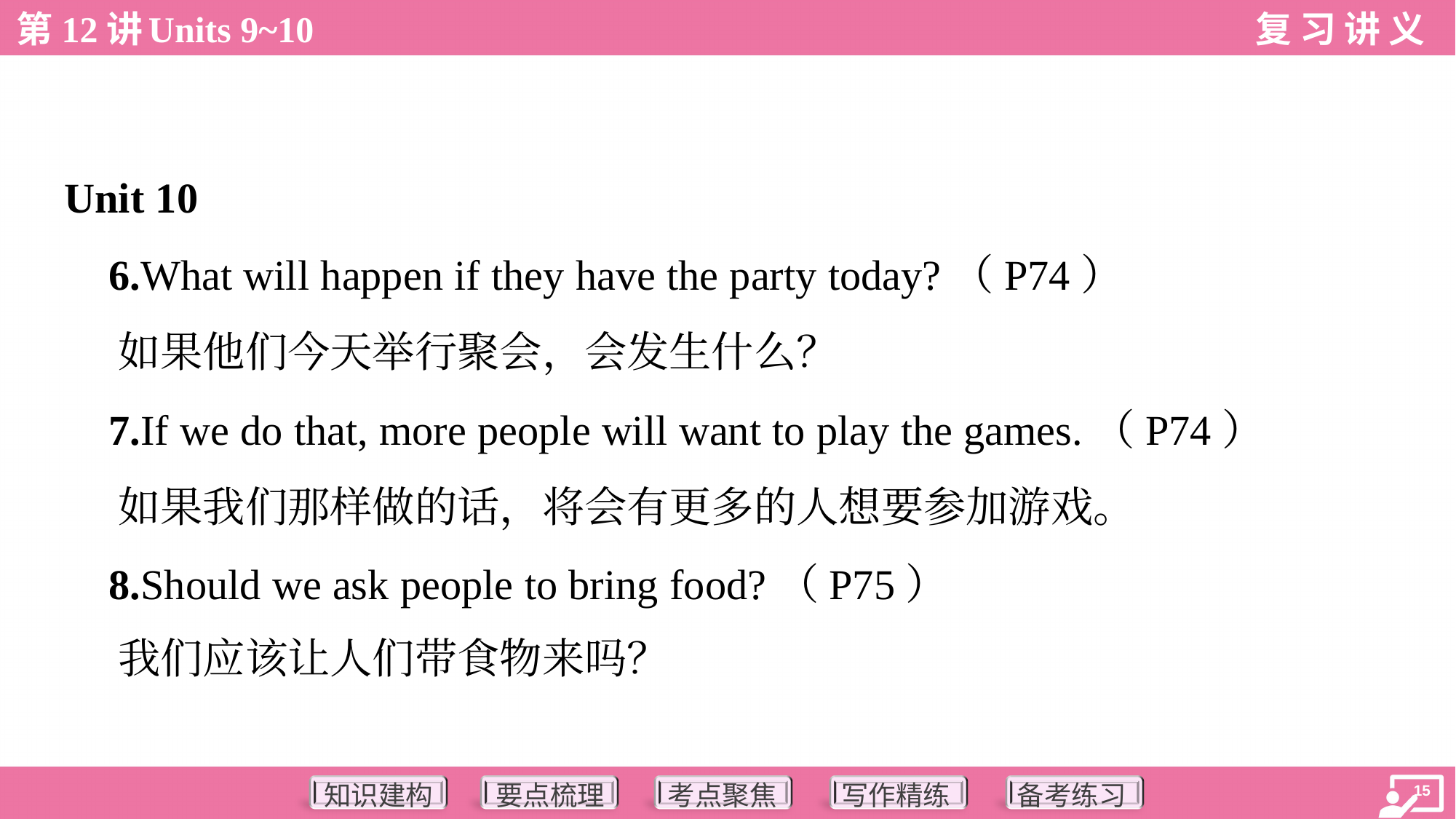

Unit 10
    6.What will happen if they have the party today?（P74）
    如果他们今天举行聚会，会发生什么？
    7.If we do that, more people will want to play the games.（P74）
    如果我们那样做的话，将会有更多的人想要参加游戏。
    8.Should we ask people to bring food?（P75）
    我们应该让人们带食物来吗？